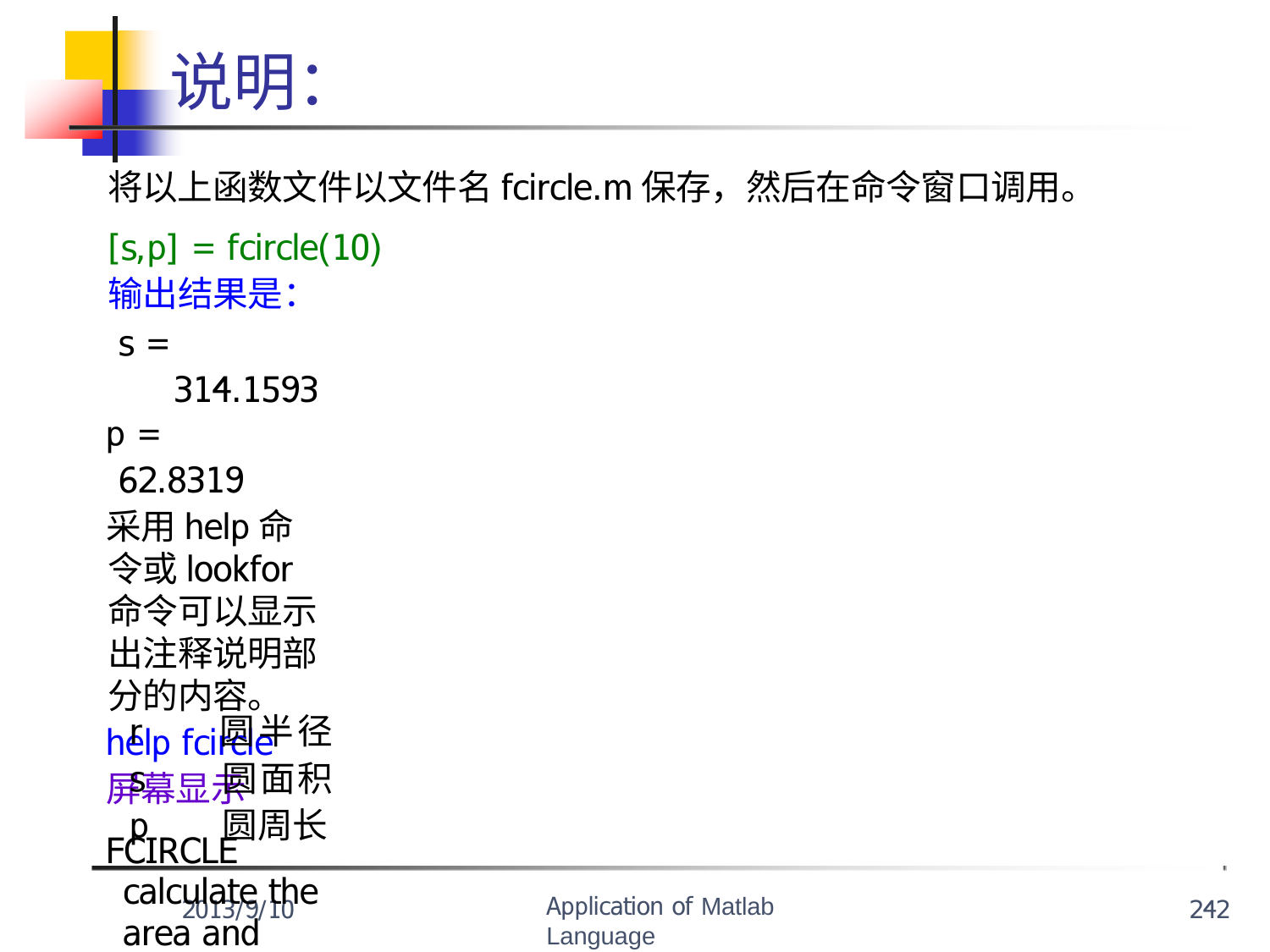

说明：
将以上函数文件以文件名fcircle.m保存，然后在命令窗口调用。
[s,p] = fcircle(10)
输出结果是：
s = 314.1593
p =
62.8319
采用help命令或lookfor命令可以显示出注释说明部分的内容。
help fcircle
屏幕显示

FCIRCLE calculate the area and perimeter of a circle of radii r
r s p
圆半径 圆面积 圆周长
Application of Matlab Language
2013/9/10
242